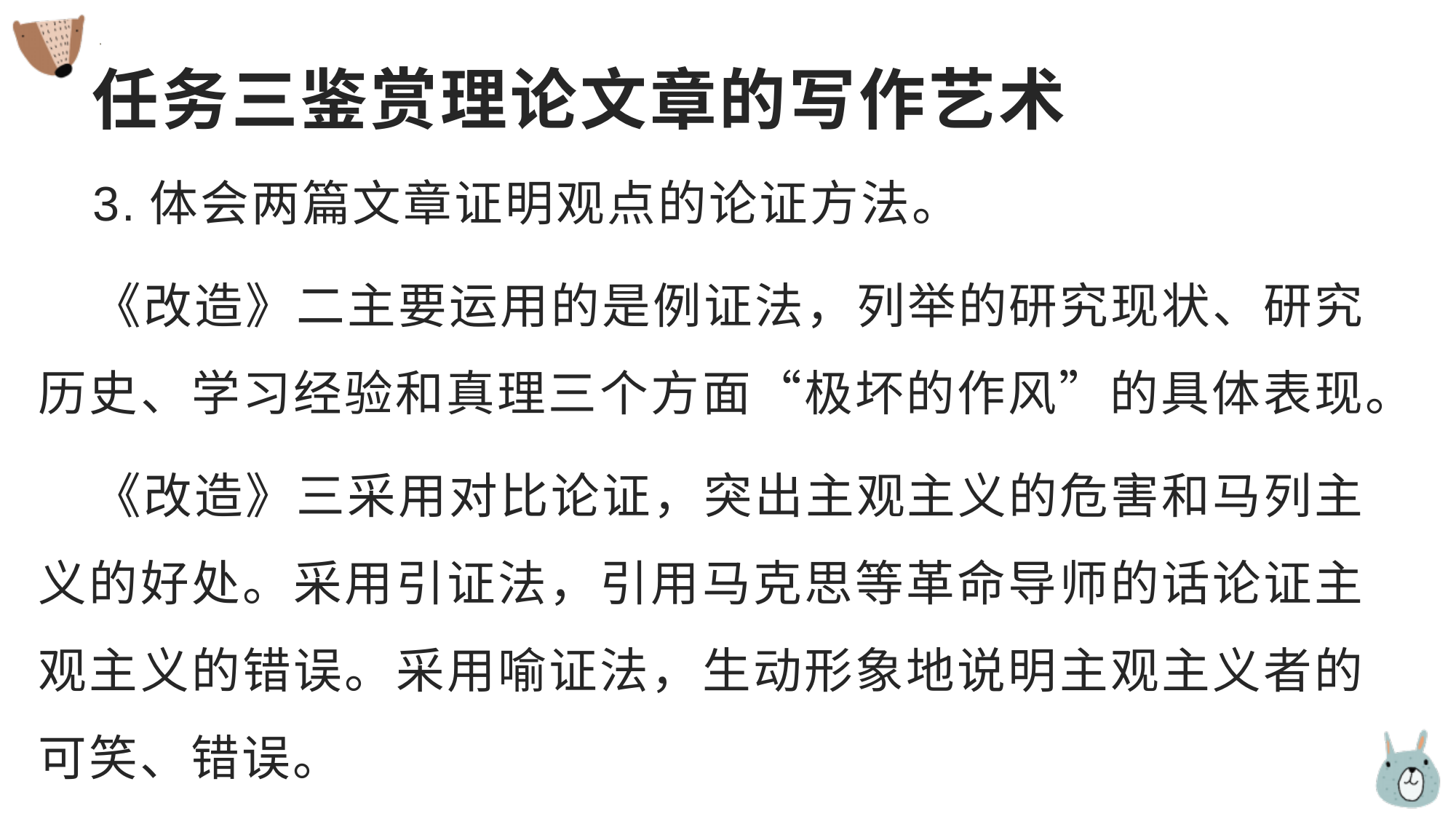

# 任务三鉴赏理论文章的写作艺术
3.体会两篇文章证明观点的论证方法。
《改造》二主要运用的是例证法，列举的研究现状、研究历史、学习经验和真理三个方面“极坏的作风”的具体表现。
《改造》三采用对比论证，突出主观主义的危害和马列主义的好处。采用引证法，引用马克思等革命导师的话论证主观主义的错误。采用喻证法，生动形象地说明主观主义者的可笑、错误。